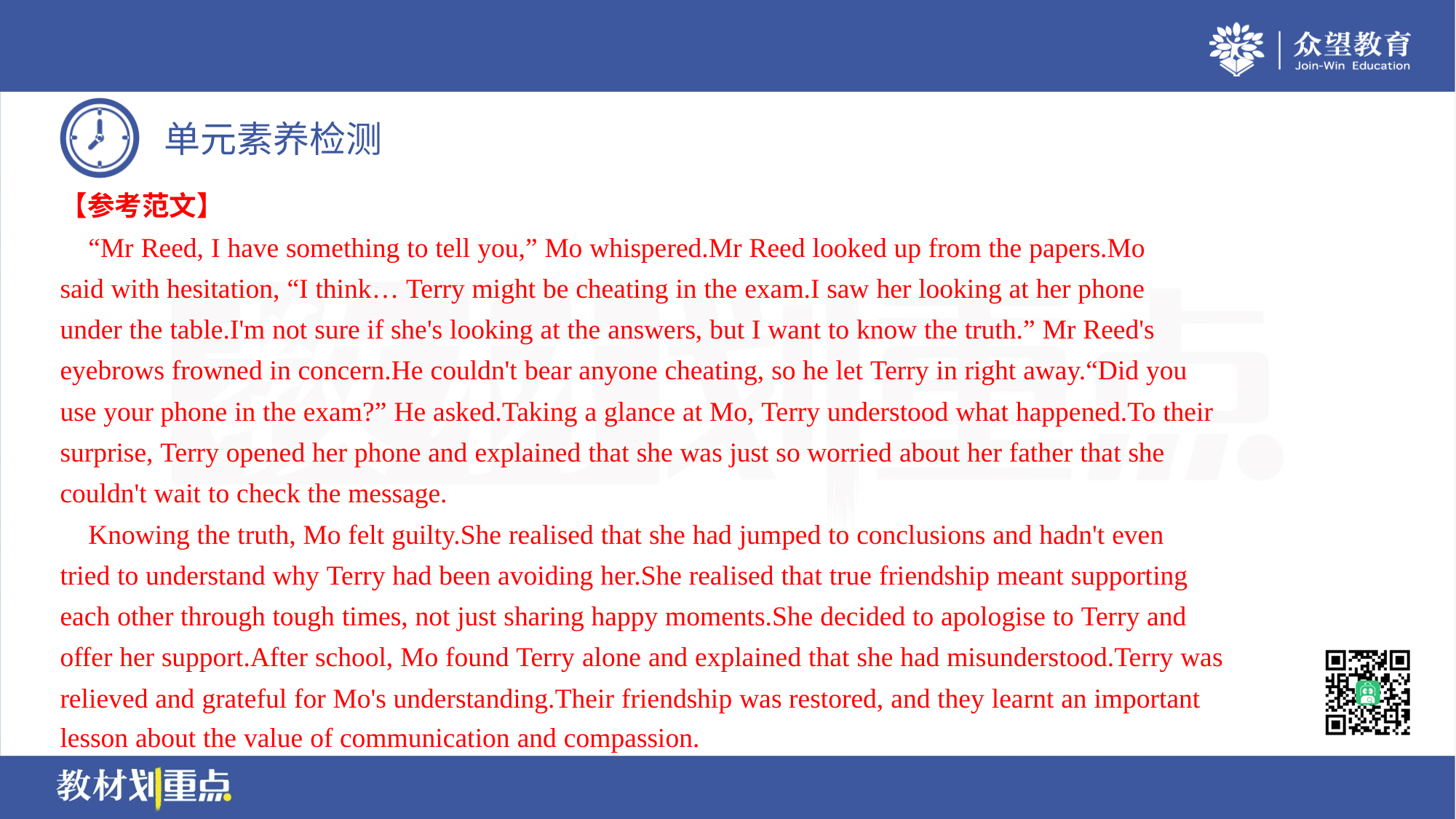

【参考范文】
    “Mr Reed, I have something to tell you,” Mo whispered.Mr Reed looked up from the papers.Mo
said with hesitation, “I think… Terry might be cheating in the exam.I saw her looking at her phone
under the table.I'm not sure if she's looking at the answers, but I want to know the truth.” Mr Reed's
eyebrows frowned in concern.He couldn't bear anyone cheating, so he let Terry in right away.“Did you
use your phone in the exam?” He asked.Taking a glance at Mo, Terry understood what happened.To their
surprise, Terry opened her phone and explained that she was just so worried about her father that she
couldn't wait to check the message.
    Knowing the truth, Mo felt guilty.She realised that she had jumped to conclusions and hadn't even
tried to understand why Terry had been avoiding her.She realised that true friendship meant supporting
each other through tough times, not just sharing happy moments.She decided to apologise to Terry and
offer her support.After school, Mo found Terry alone and explained that she had misunderstood.Terry was
relieved and grateful for Mo's understanding.Their friendship was restored, and they learnt an important
lesson about the value of communication and compassion.